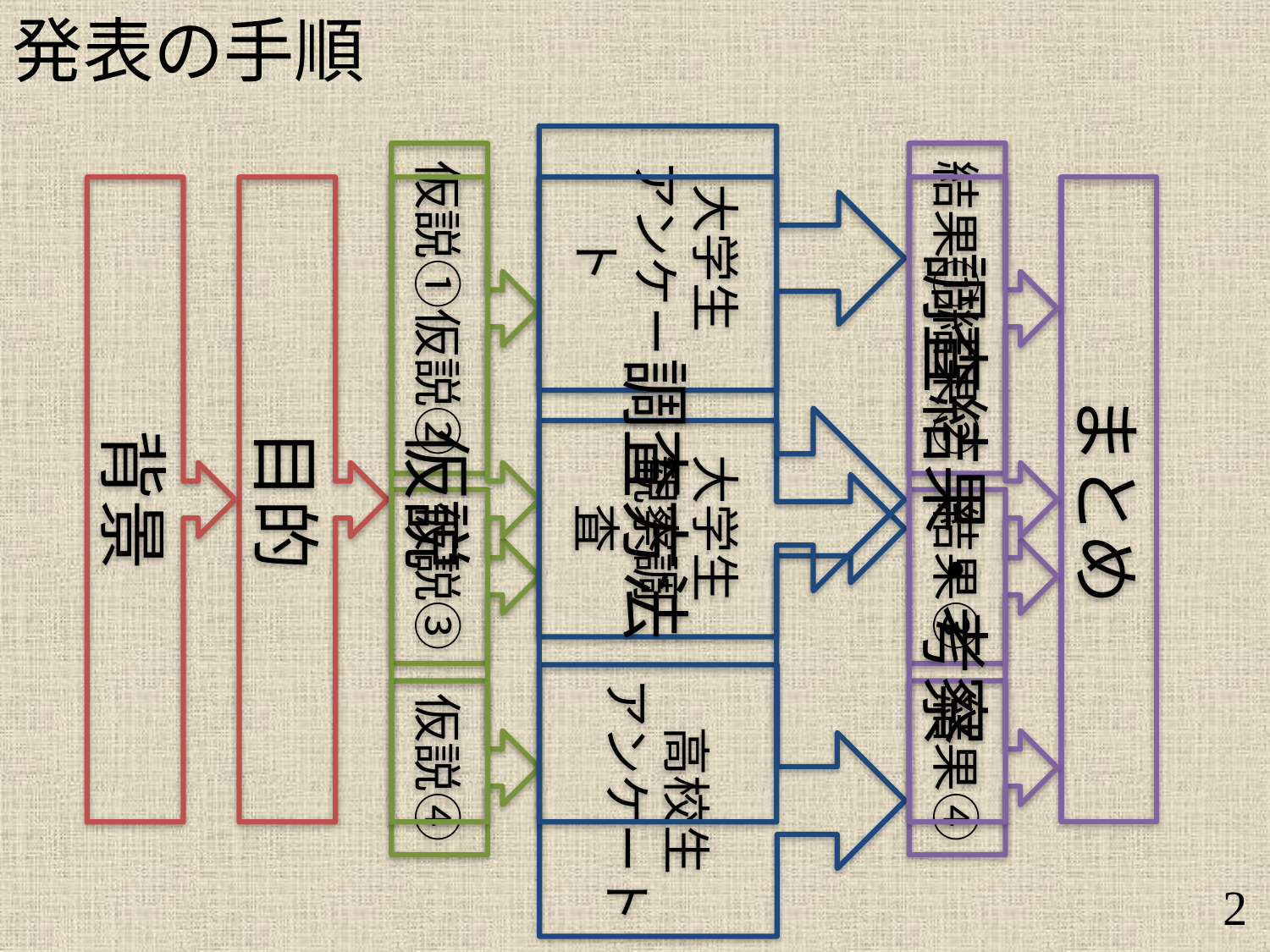

発表の手順
大学生
アンケート
仮説①仮説②
結果①結果②
仮説
まとめ
調査結果・考察
背景
目的
調査方法
大学生
観察調査
仮説③
結果③
高校生
アンケート
仮説④
結果④
2